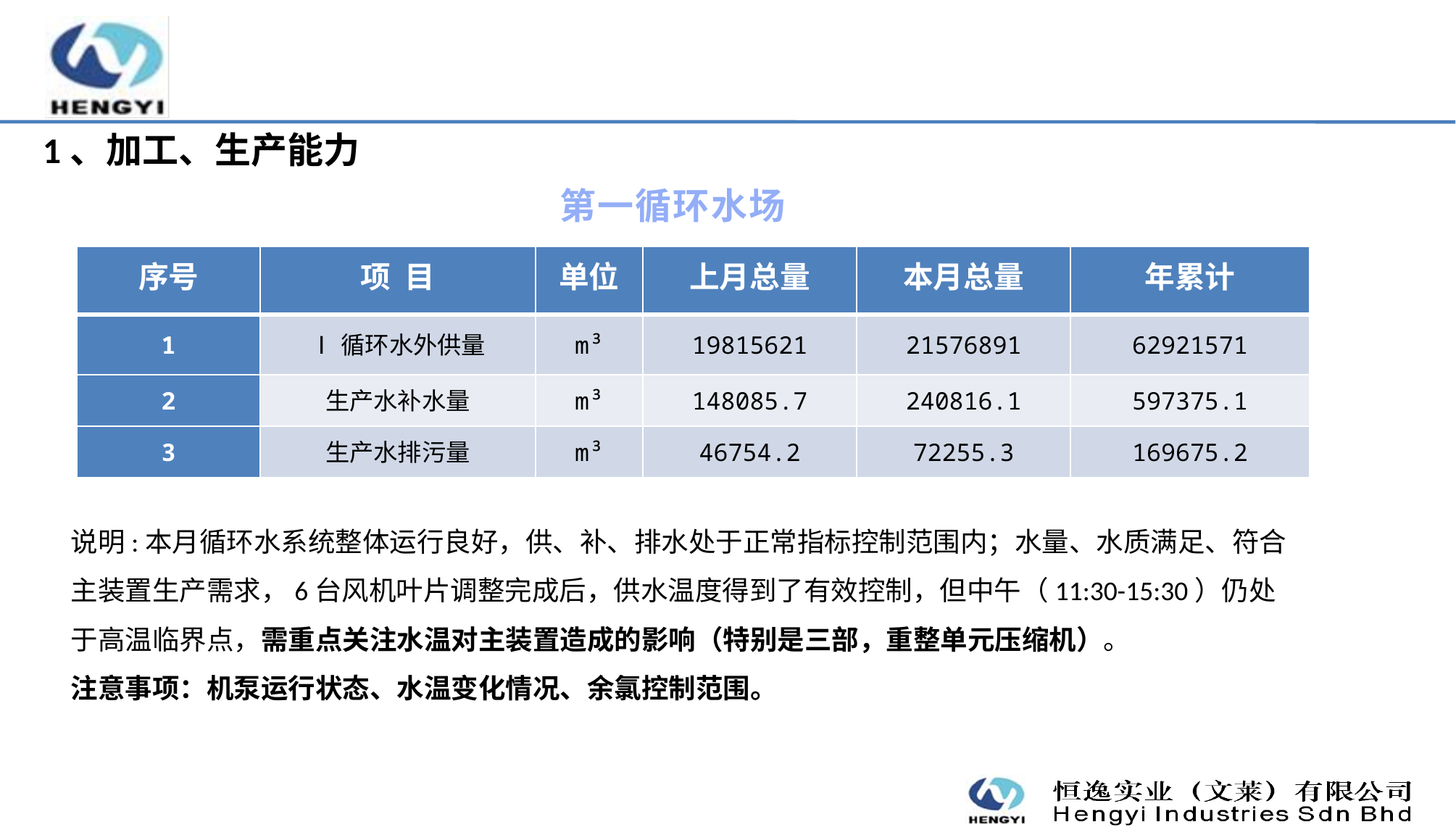

1、加工、生产能力
第一循环水场
| 序号 | 项 目 | 单位 | 上月总量 | 本月总量 | 年累计 |
| --- | --- | --- | --- | --- | --- |
| 1 | Ⅰ循环水外供量 | m³ | 19815621 | 21576891 | 62921571 |
| 2 | 生产水补水量 | m³ | 148085.7 | 240816.1 | 597375.1 |
| 3 | 生产水排污量 | m³ | 46754.2 | 72255.3 | 169675.2 |
说明:本月循环水系统整体运行良好，供、补、排水处于正常指标控制范围内；水量、水质满足、符合主装置生产需求，6台风机叶片调整完成后，供水温度得到了有效控制，但中午（11:30-15:30）仍处于高温临界点，需重点关注水温对主装置造成的影响（特别是三部，重整单元压缩机）。
注意事项：机泵运行状态、水温变化情况、余氯控制范围。